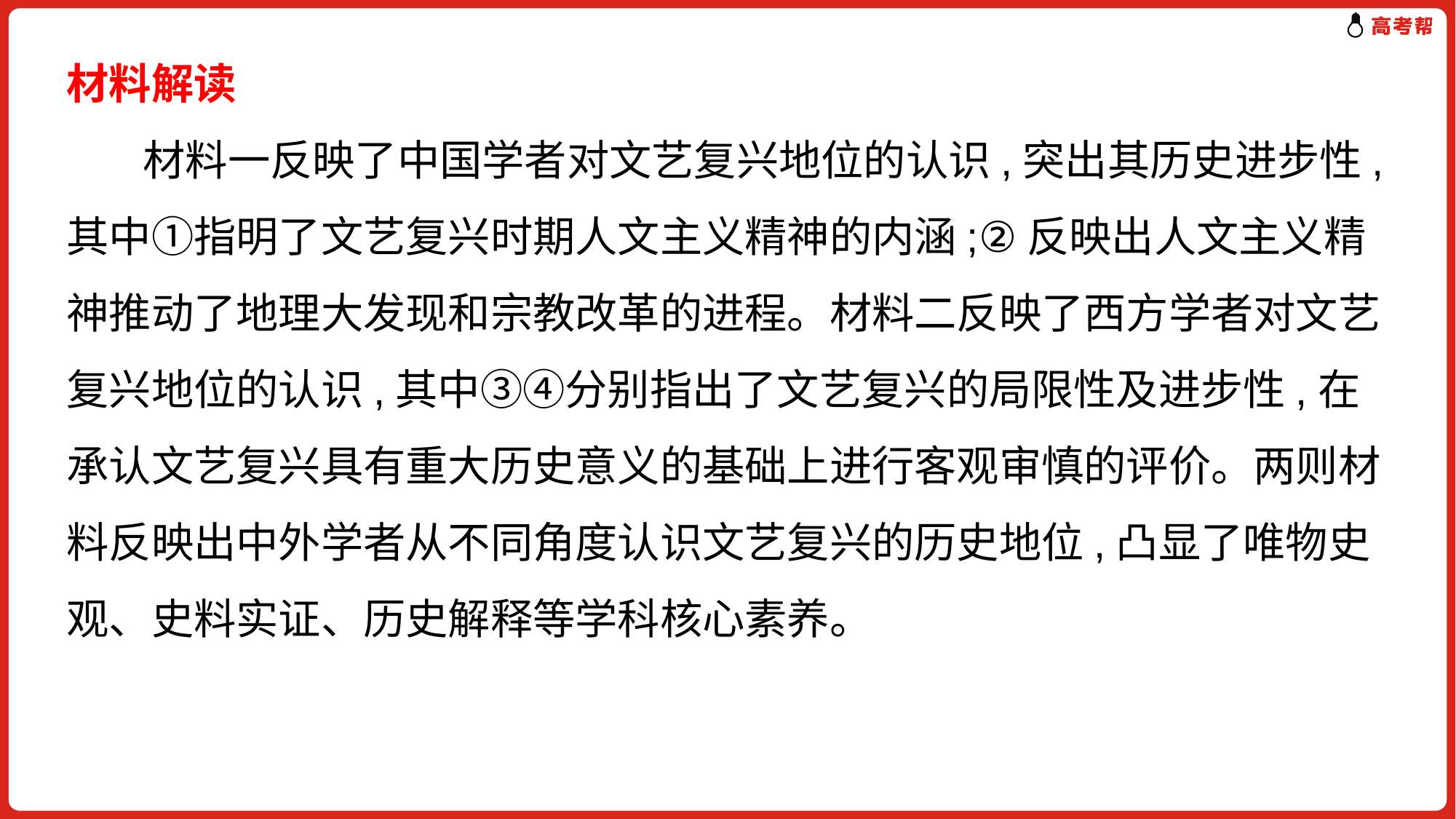

材料解读
       材料一反映了中国学者对文艺复兴地位的认识,突出其历史进步性,其中①指明了文艺复兴时期人文主义精神的内涵;②反映出人文主义精神推动了地理大发现和宗教改革的进程。材料二反映了西方学者对文艺复兴地位的认识,其中③④分别指出了文艺复兴的局限性及进步性,在承认文艺复兴具有重大历史意义的基础上进行客观审慎的评价。两则材料反映出中外学者从不同角度认识文艺复兴的历史地位,凸显了唯物史观、史料实证、历史解释等学科核心素养。